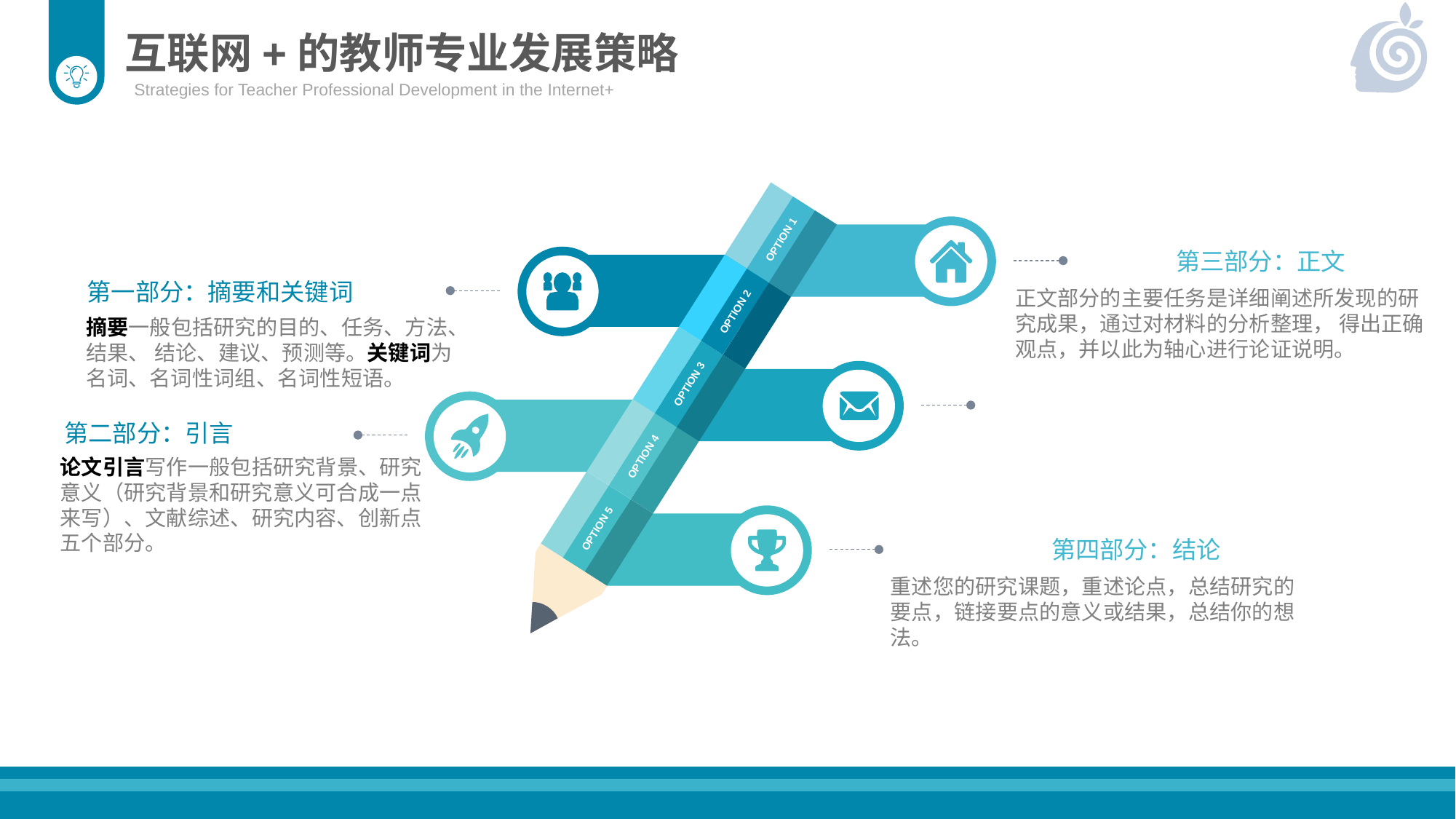

互联网+的教师专业发展策略
Strategies for Teacher Professional Development in the Internet+

OPTION 1

第三部分：正文

OPTION 2
第一部分：摘要和关键词

正文部分的主要任务是详细阐述所发现的研究成果，通过对材料的分析整理， 得出正确观点，并以此为轴心进行论证说明。
摘要一般包括研究的目的、任务、方法、 结果、 结论、建议、预测等。关键词为名词、名词性词组、名词性短语。

OPTION 3

OPTION 4
第二部分：引言

论文引言写作一般包括研究背景、研究意义（研究背景和研究意义可合成一点来写）、文献综述、研究内容、创新点五个部分。

OPTION 5

第四部分：结论

重述您的研究课题，重述论点，总结研究的要点，链接要点的意义或结果，总结你的想法。